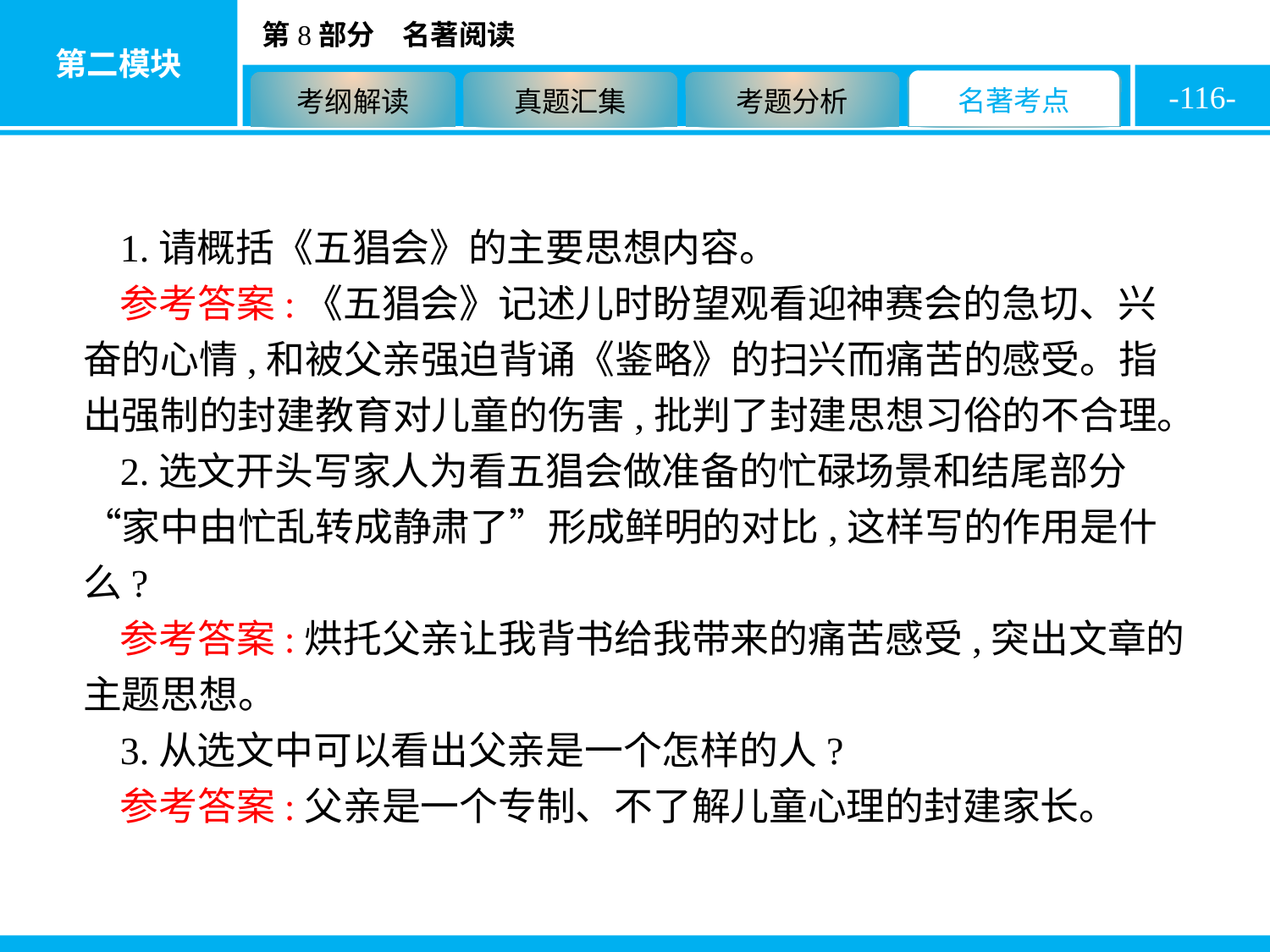

-116-
1.请概括《五猖会》的主要思想内容。
参考答案:《五猖会》记述儿时盼望观看迎神赛会的急切、兴奋的心情,和被父亲强迫背诵《鉴略》的扫兴而痛苦的感受。指出强制的封建教育对儿童的伤害,批判了封建思想习俗的不合理。
2.选文开头写家人为看五猖会做准备的忙碌场景和结尾部分“家中由忙乱转成静肃了”形成鲜明的对比,这样写的作用是什么?
参考答案:烘托父亲让我背书给我带来的痛苦感受,突出文章的主题思想。
3.从选文中可以看出父亲是一个怎样的人?
参考答案:父亲是一个专制、不了解儿童心理的封建家长。